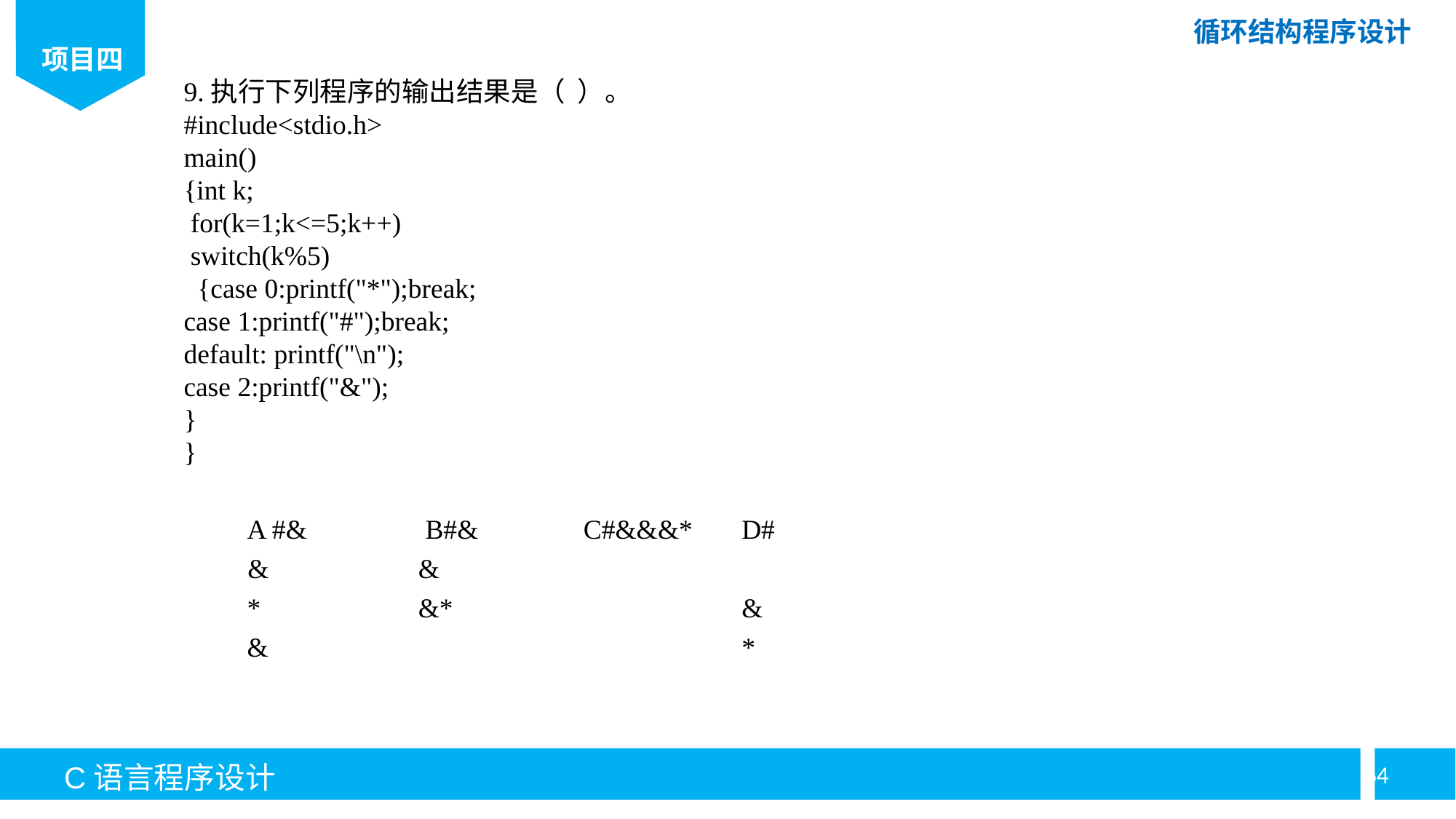

9.执行下列程序的输出结果是（  ）。
#include<stdio.h>
main()
{int k;
 for(k=1;k<=5;k++)
 switch(k%5)
  {case 0:printf("*");break;
case 1:printf("#");break;
default: printf("\n");
case 2:printf("&");
}
}
| A #& | B#& | C#&&&\* | D# |
| --- | --- | --- | --- |
| & | & |  |  |
| \* | &\* |  | & |
| & |  |  | \* |